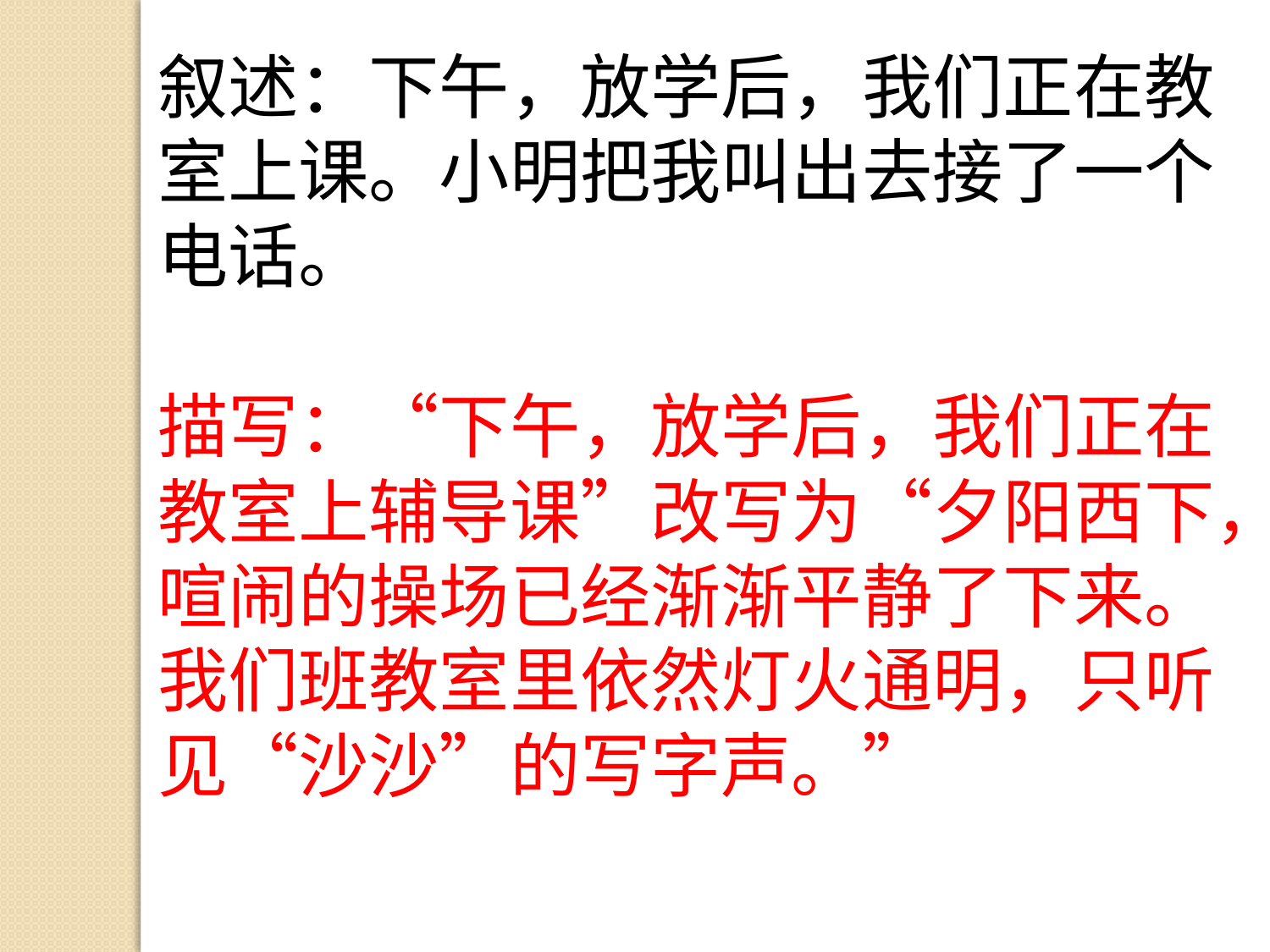

叙述：下午，放学后，我们正在教室上课。小明把我叫出去接了一个电话。
描写：“下午，放学后，我们正在教室上辅导课”改写为“夕阳西下，喧闹的操场已经渐渐平静了下来。我们班教室里依然灯火通明，只听见“沙沙”的写字声。”